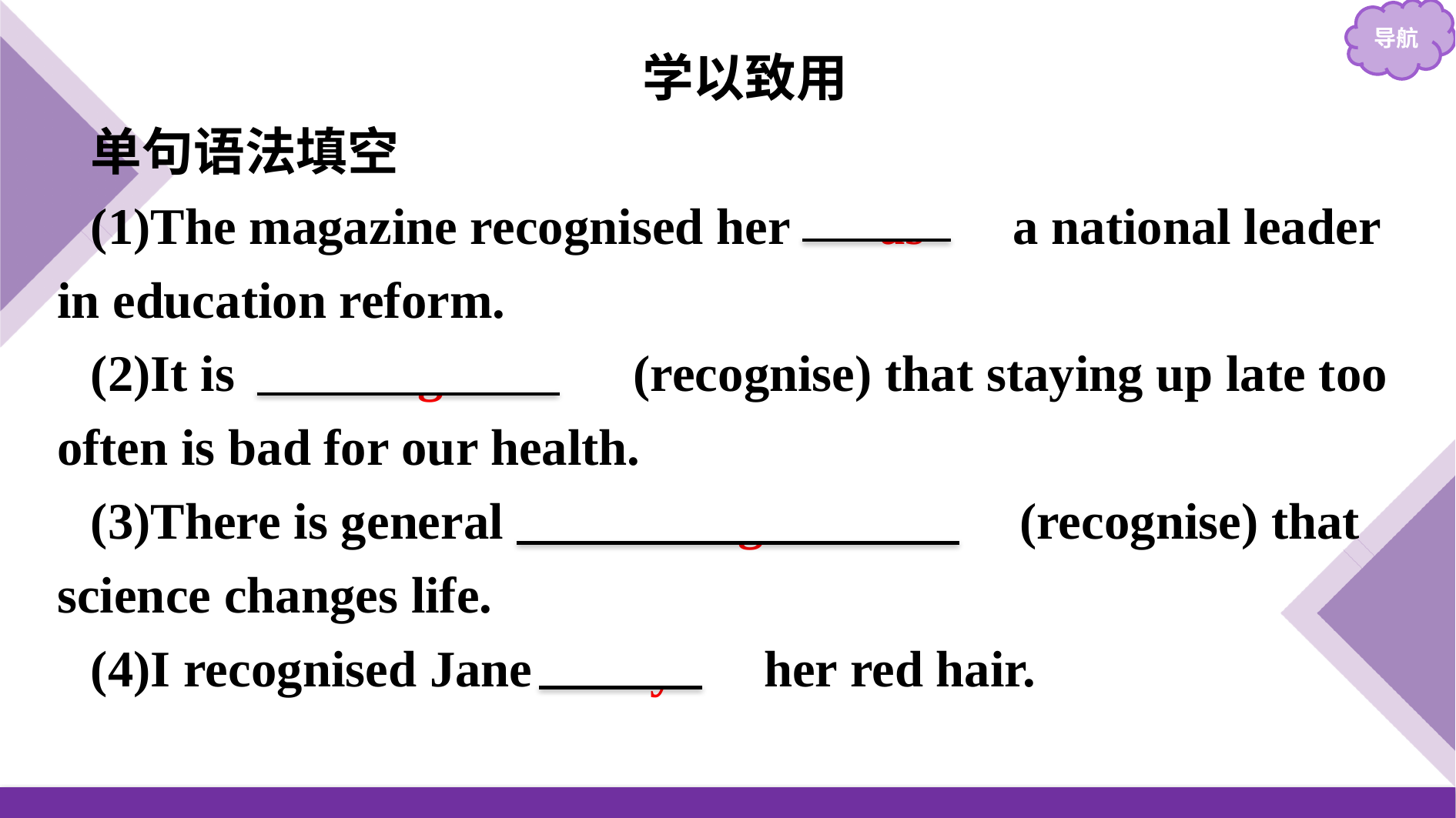

学以致用
单句语法填空
(1)The magazine recognised her 　as　 a national leader in education reform.
(2)It is 　recognised　(recognise) that staying up late too often is bad for our health.
(3)There is general 　　recognition　　(recognise) that science changes life.
(4)I recognised Jane 　by　 her red hair.